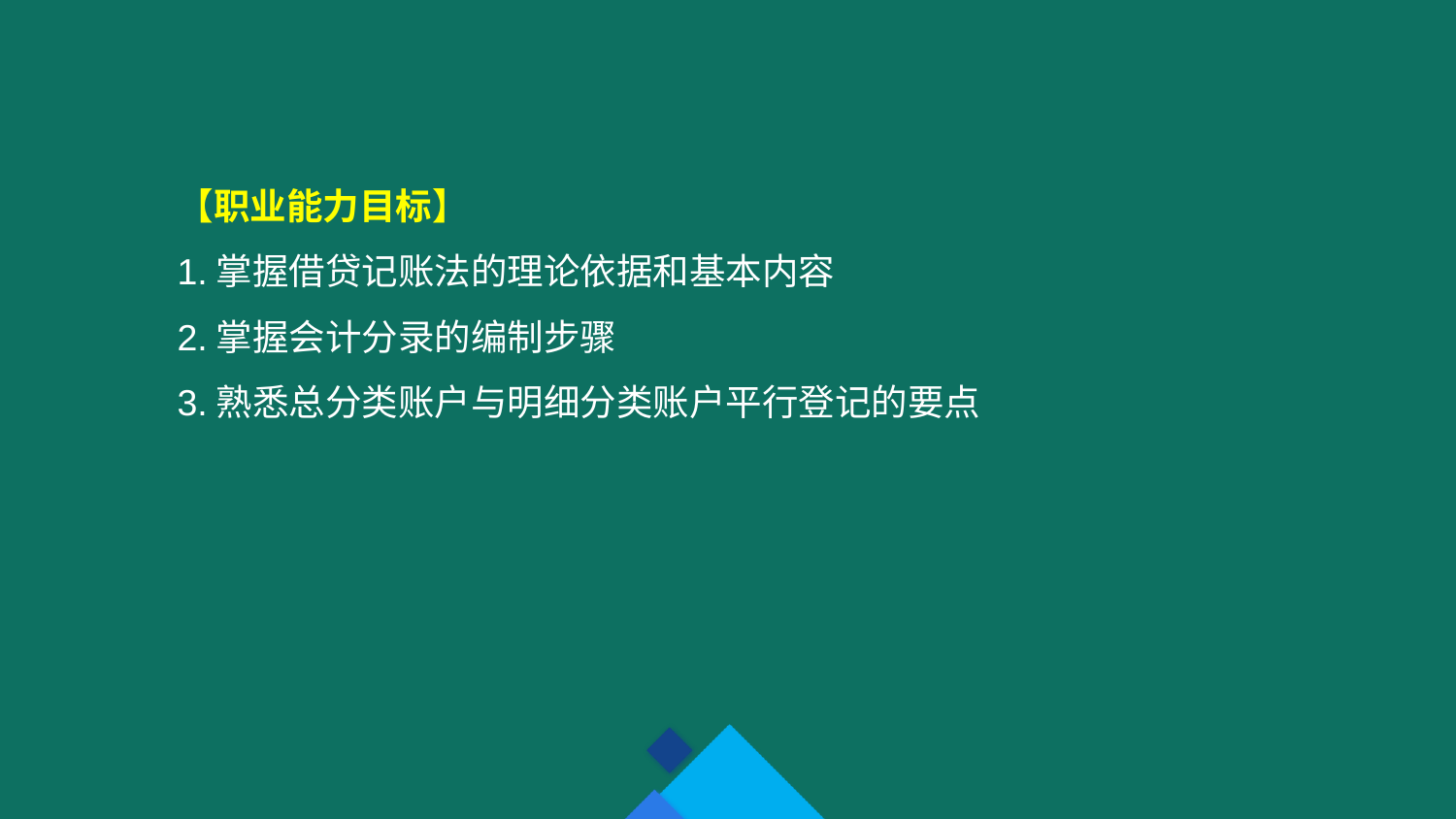

【职业能力目标】
1.掌握借贷记账法的理论依据和基本内容
2.掌握会计分录的编制步骤
3.熟悉总分类账户与明细分类账户平行登记的要点